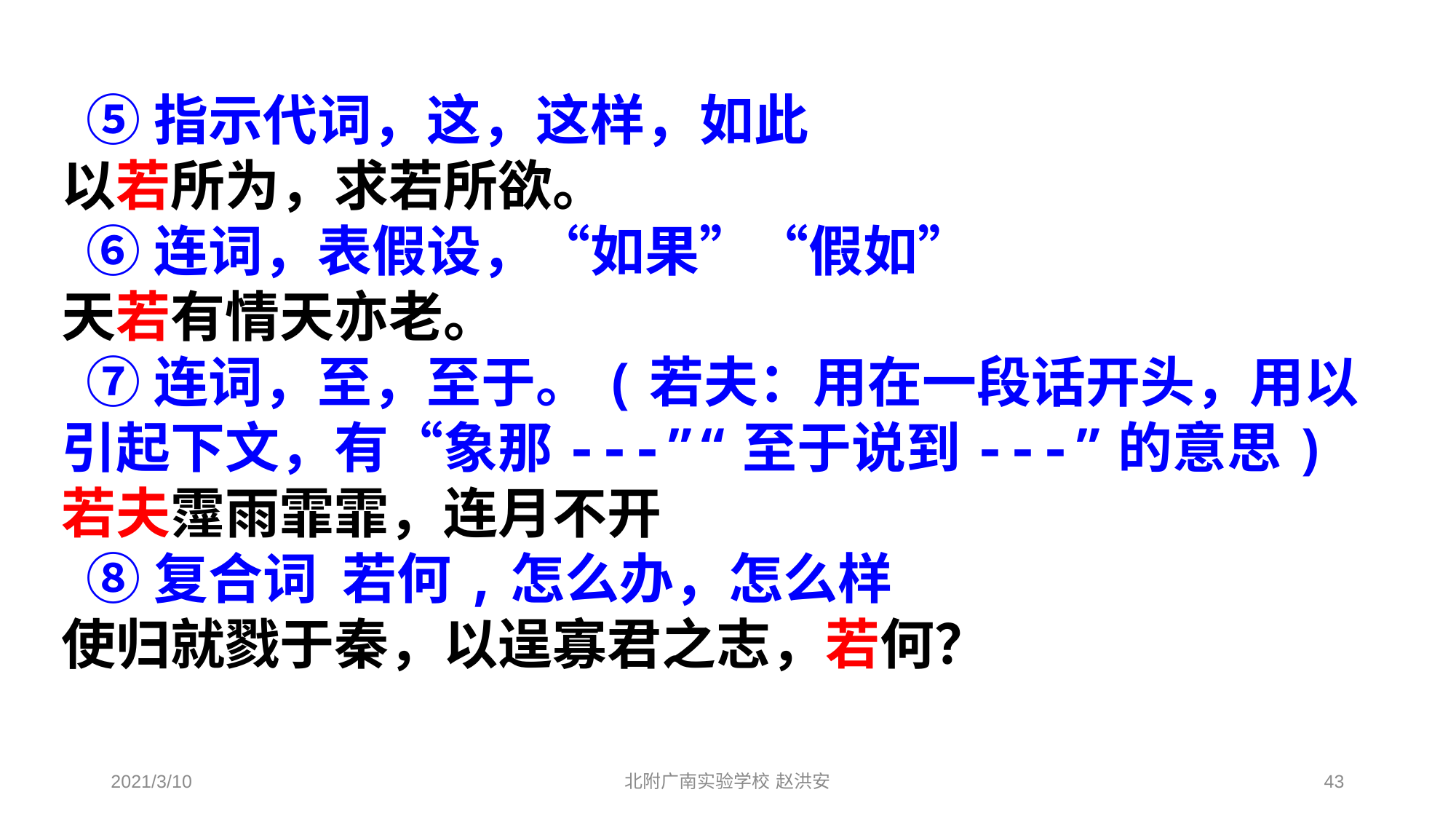

⑤指示代词，这，这样，如此
以若所为，求若所欲。
  ⑥连词，表假设，“如果”“假如”
天若有情天亦老。
  ⑦连词，至，至于。(若夫：用在一段话开头，用以引起下文，有“象那---”“至于说到---”的意思)
若夫霪雨霏霏，连月不开
  ⑧复合词  若何,怎么办，怎么样
使归就戮于秦，以逞寡君之志，若何？
2021/3/10
北附广南实验学校 赵洪安
43